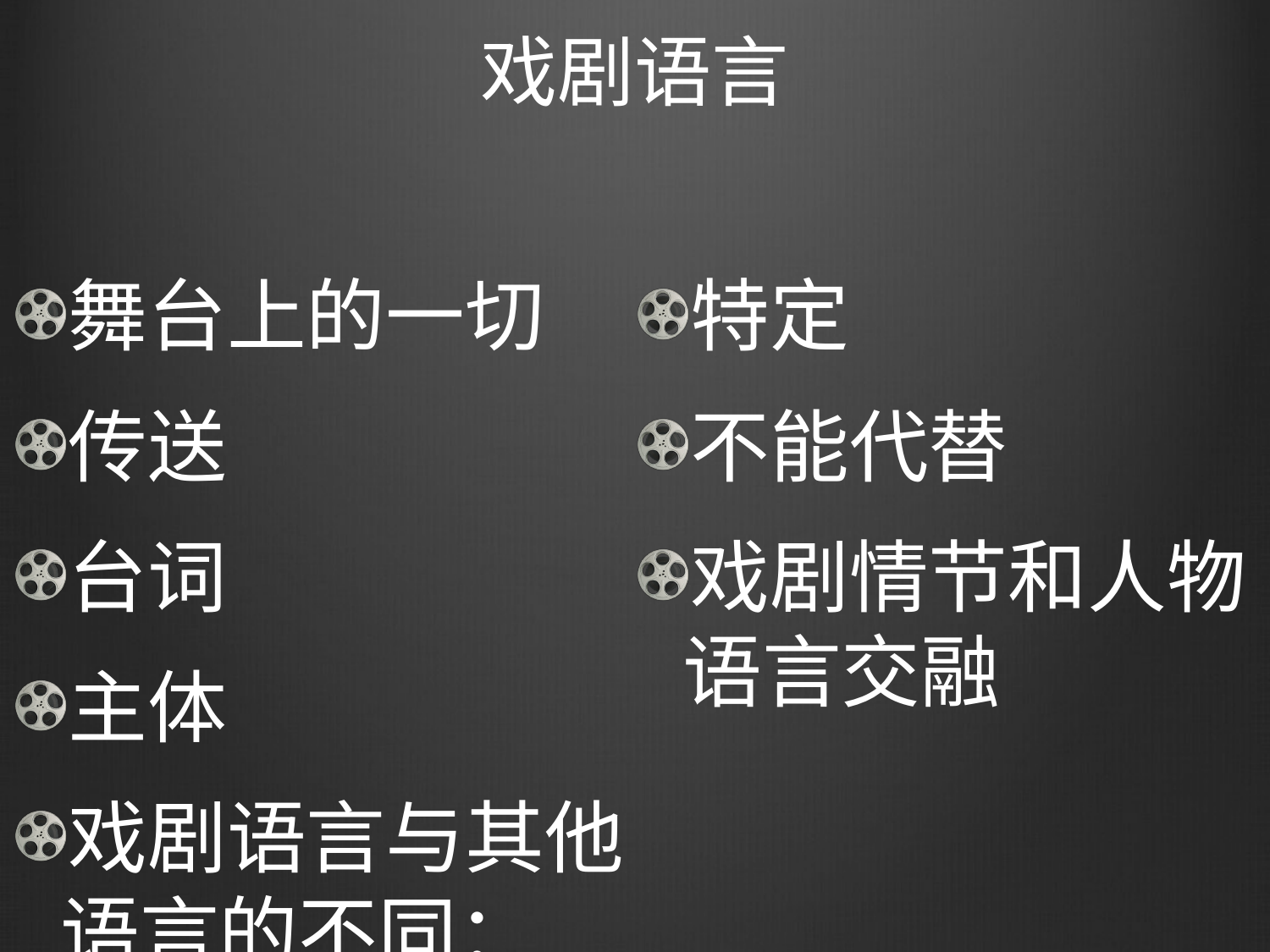

# 戏剧语言
舞台上的一切
传送
台词
主体
戏剧语言与其他语言的不同：
特定
不能代替
戏剧情节和人物语言交融